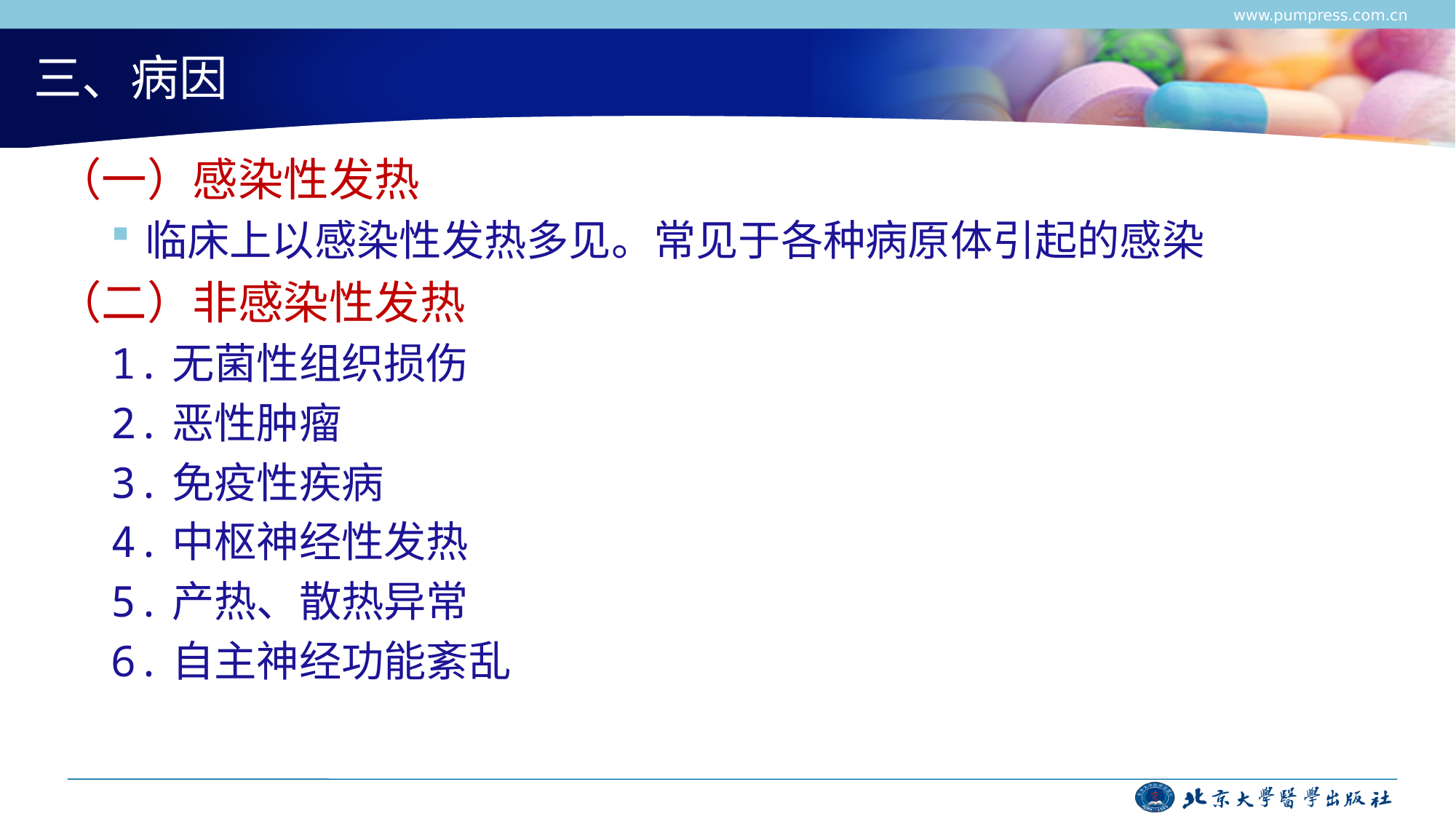

www.pumpress.com.cn
# 三、病因
（一）感染性发热
临床上以感染性发热多见。常见于各种病原体引起的感染
（二）非感染性发热
1.无菌性组织损伤
2.恶性肿瘤
3.免疫性疾病
4.中枢神经性发热
5.产热、散热异常
6.自主神经功能紊乱